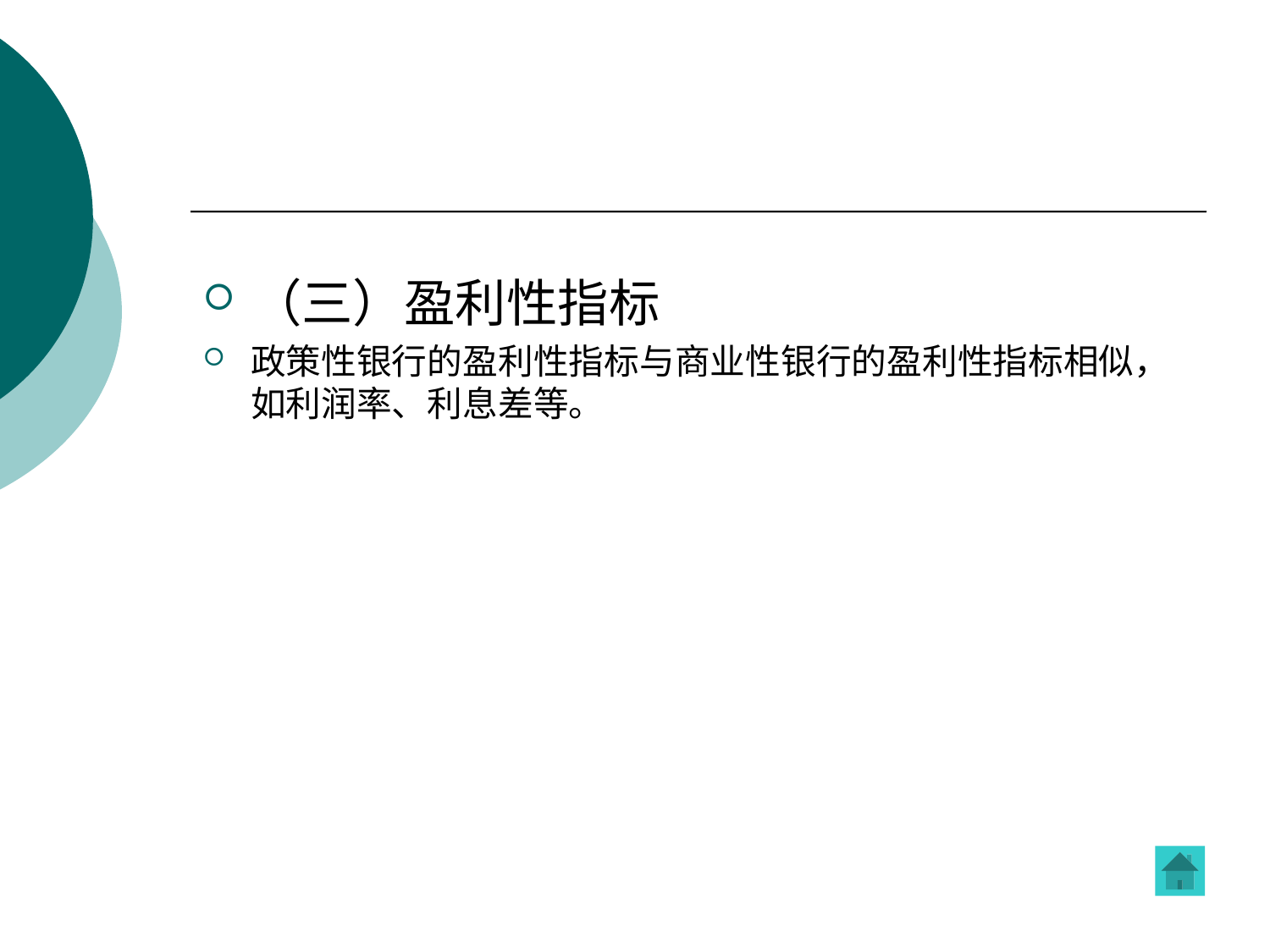

#
（三）盈利性指标
政策性银行的盈利性指标与商业性银行的盈利性指标相似，如利润率、利息差等。